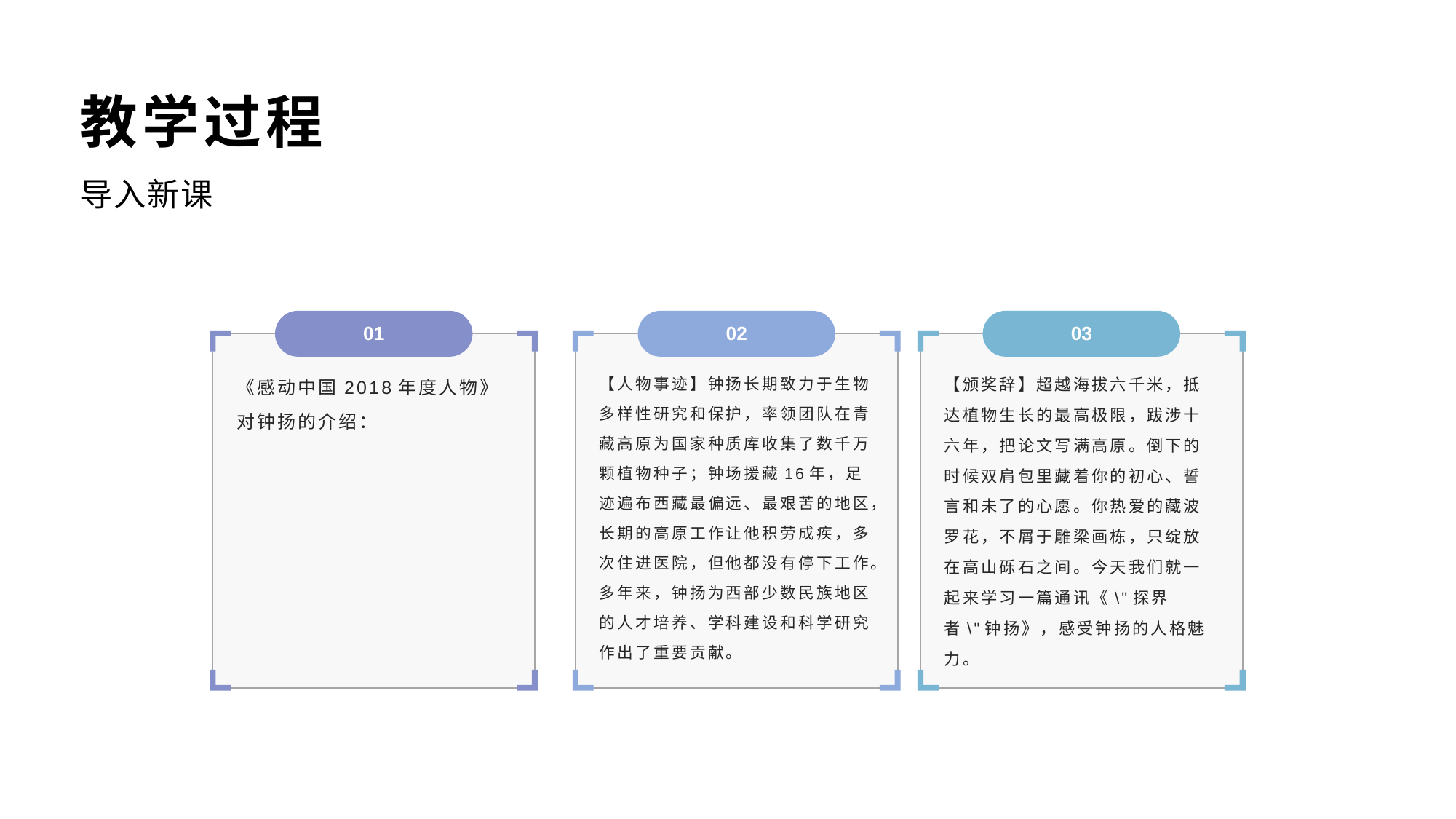

教学过程
导入新课
01
02
03

《感动中国2018年度人物》对钟扬的介绍：
【人物事迹】钟扬长期致力于生物多样性研究和保护，率领团队在青藏高原为国家种质库收集了数千万颗植物种子；钟场援藏16年，足迹遍布西藏最偏远、最艰苦的地区，长期的高原工作让他积劳成疾，多次住进医院，但他都没有停下工作。多年来，钟扬为西部少数民族地区的人才培养、学科建设和科学研究作出了重要贡献。
【颁奖辞】超越海拔六千米，抵达植物生长的最高极限，跋涉十六年，把论文写满高原。倒下的时候双肩包里藏着你的初心、誓言和未了的心愿。你热爱的藏波罗花，不屑于雕梁画栋，只绽放在高山砾石之间。今天我们就一起来学习一篇通讯《\"探界者\"钟扬》，感受钟扬的人格魅力。